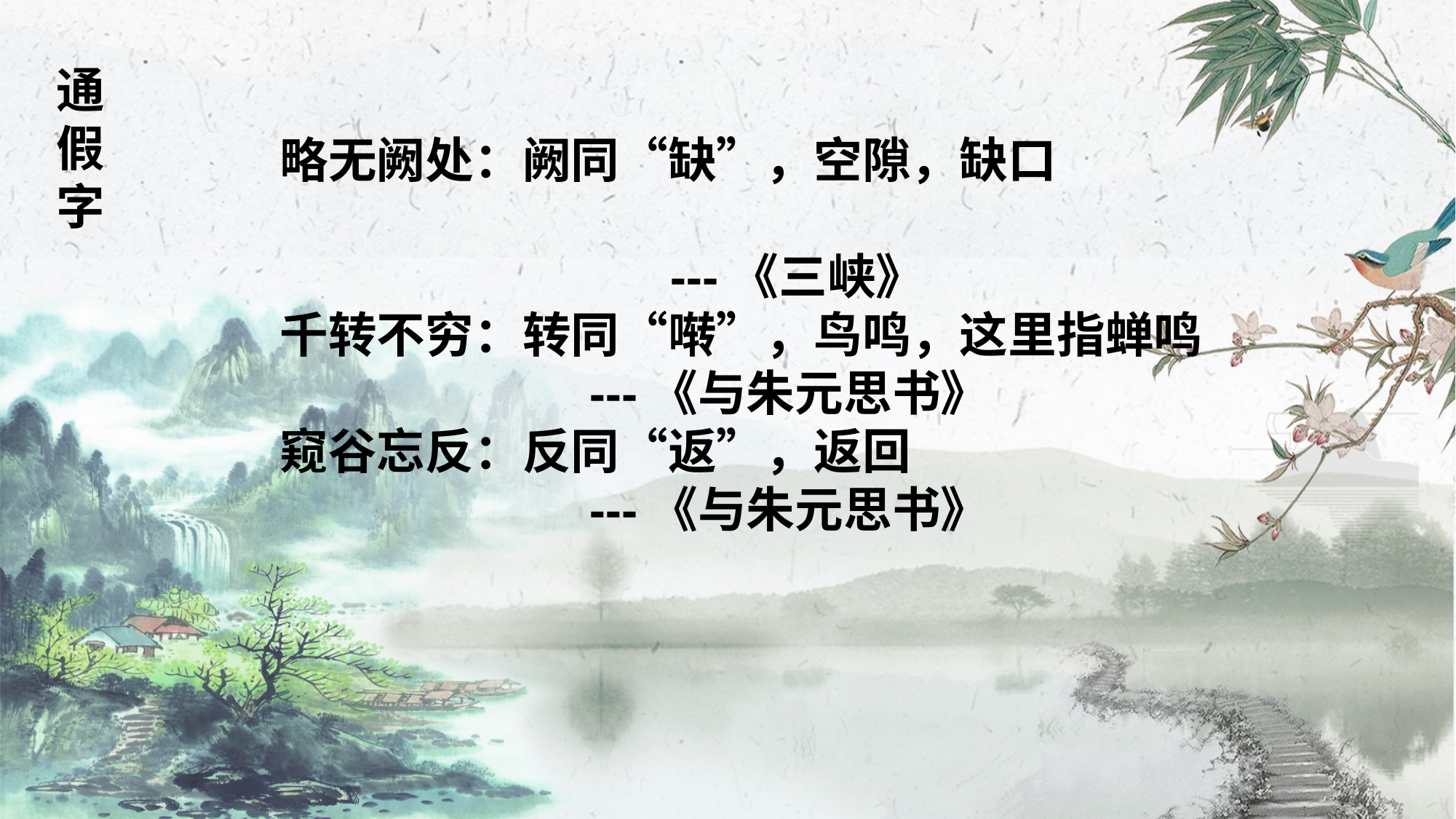

通假字
略无阙处：阙同“缺”，空隙，缺口
                             ---《三峡》
千转不穷：转同“啭”，鸟鸣，这里指蝉鸣
                       ---《与朱元思书》
窥谷忘反：反同“返”，返回
                       ---《与朱元思书》